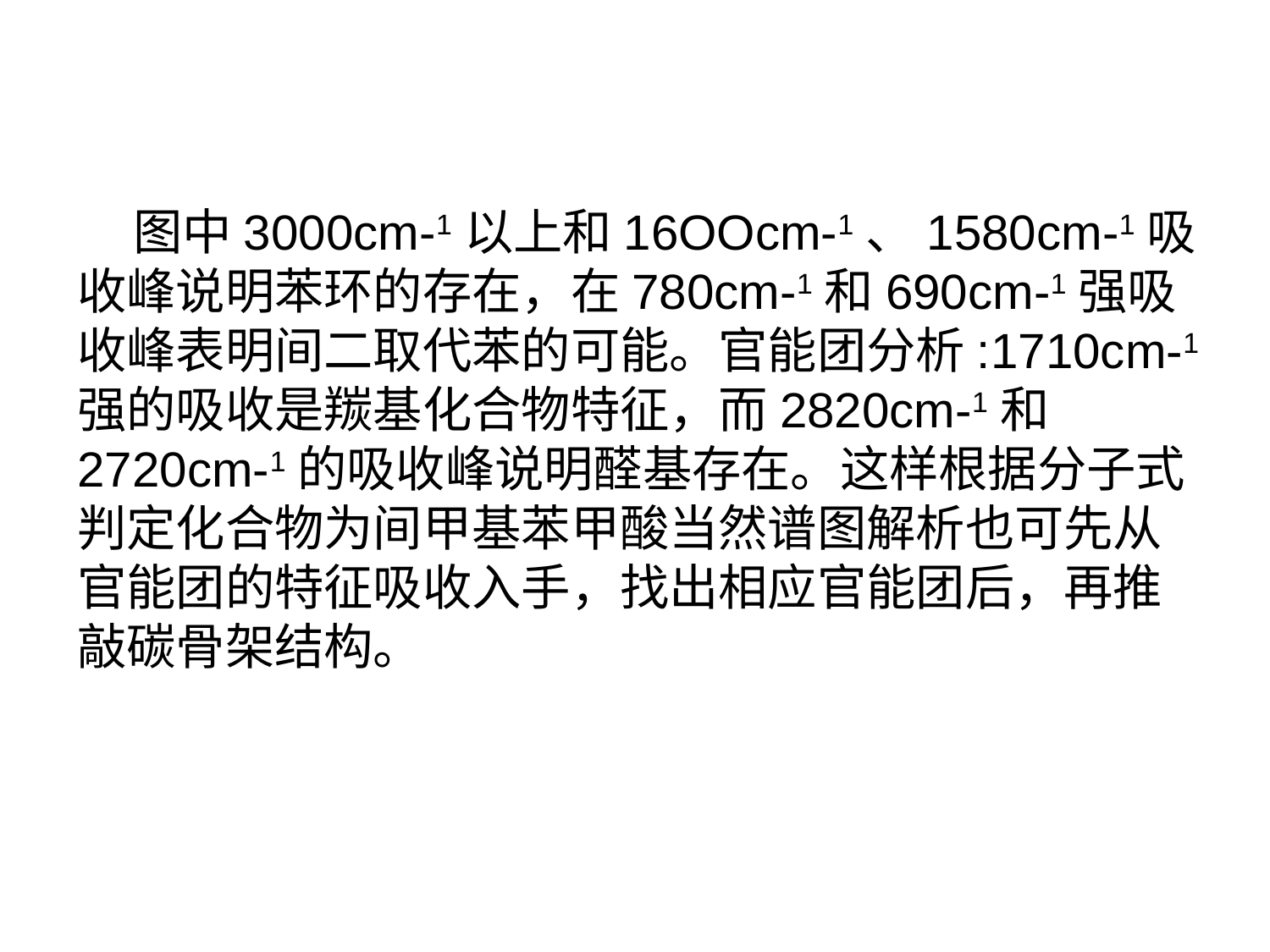

图中3000cm-1以上和16OOcm-1、1580cm-1吸收峰说明苯环的存在，在780cm-1和690cm-1强吸收峰表明间二取代苯的可能。官能团分析:1710cm-1强的吸收是羰基化合物特征，而2820cm-1和2720cm-1的吸收峰说明醛基存在。这样根据分子式判定化合物为间甲基苯甲酸当然谱图解析也可先从官能团的特征吸收入手，找出相应官能团后，再推敲碳骨架结构。